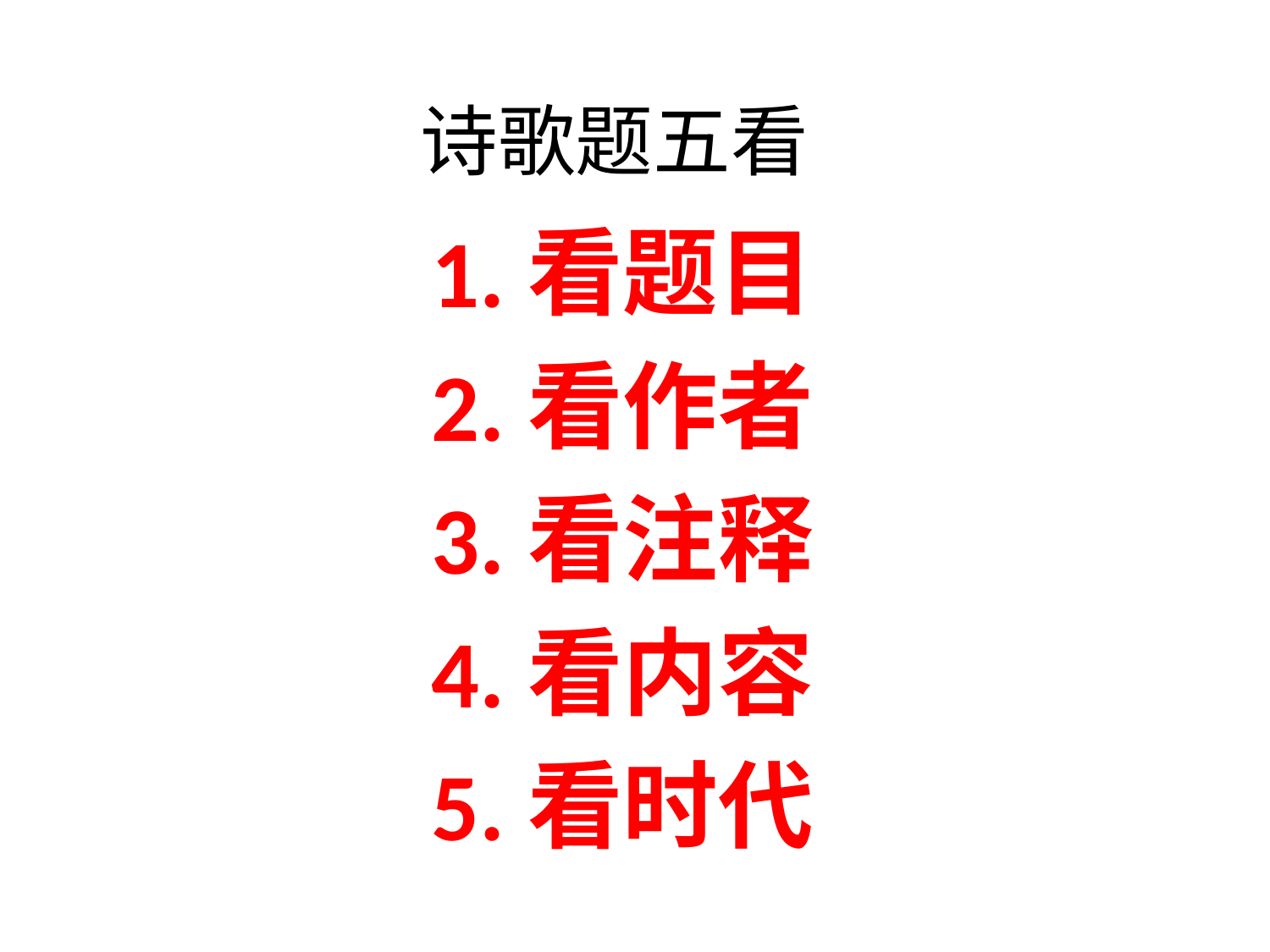

# 诗歌题五看
1.看题目
2.看作者
3.看注释
4.看内容
5.看时代